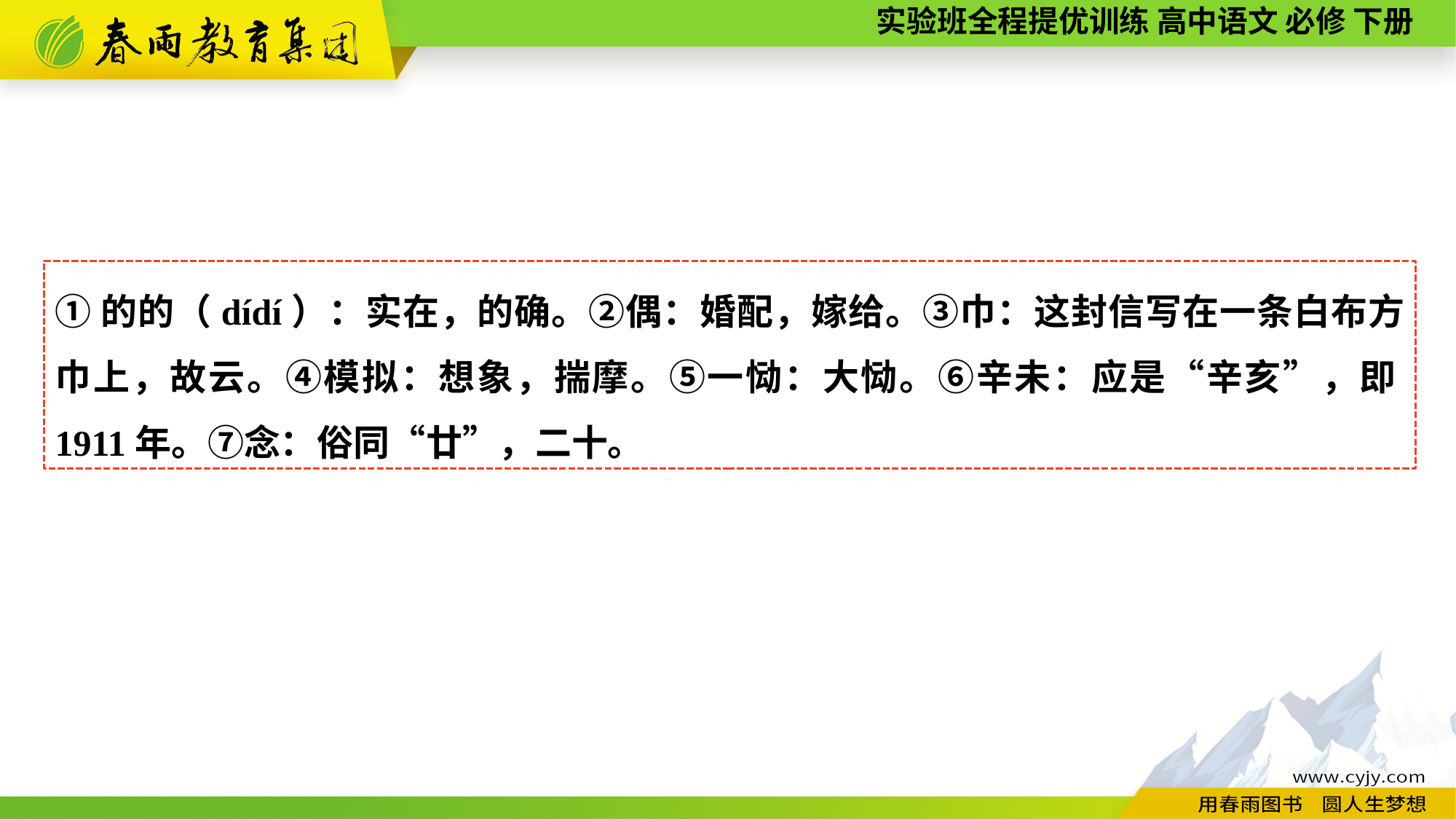

①的的（dídí）：实在，的确。②偶：婚配，嫁给。③巾：这封信写在一条白布方巾上，故云。④模拟：想象，揣摩。⑤一恸：大恸。⑥辛未：应是“辛亥”，即1911年。⑦念：俗同“廿”，二十。